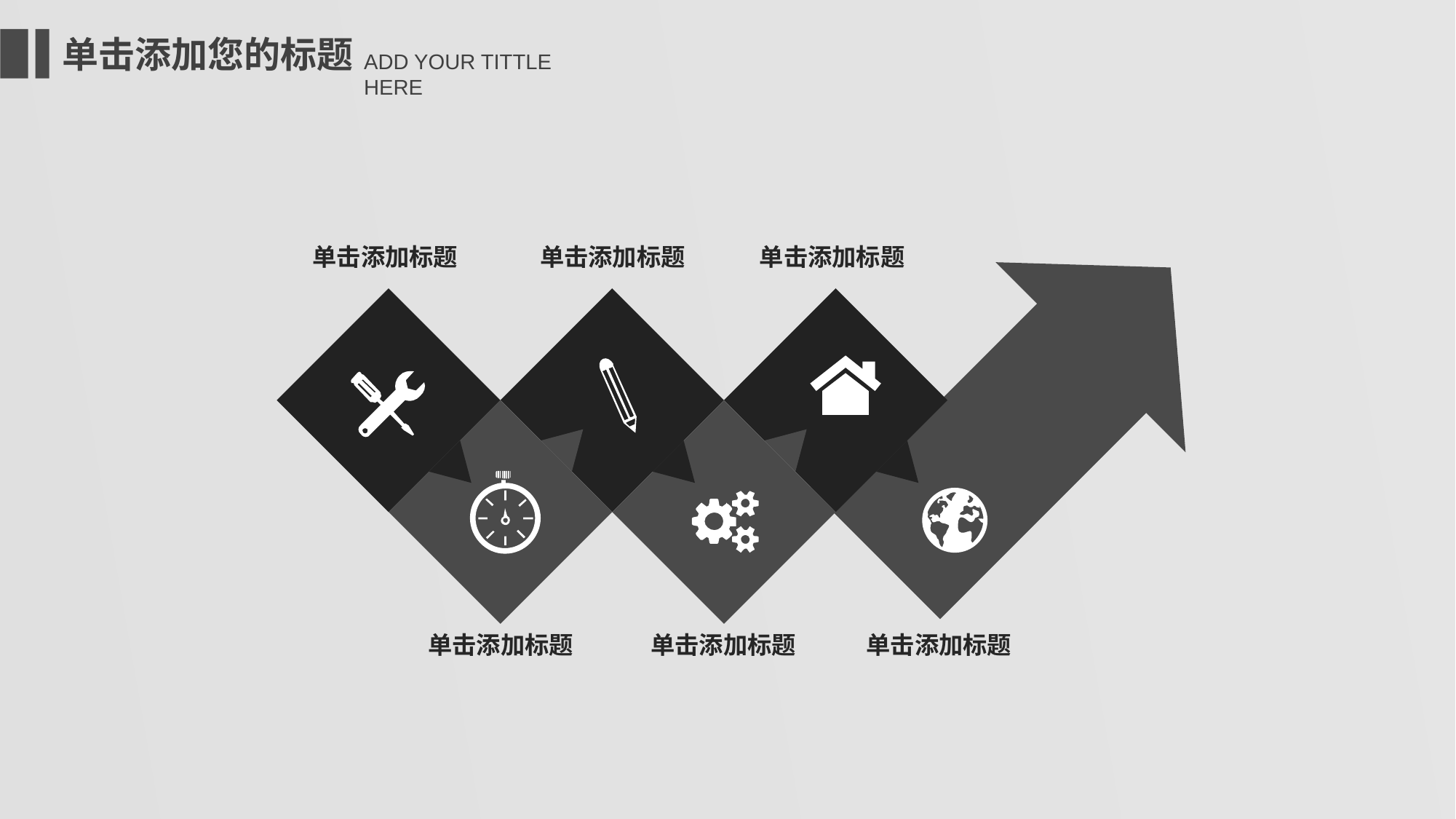

单击添加您的标题
ADD YOUR TITTLE HERE

单击添加标题
单击添加标题
单击添加标题

单击添加标题
单击添加标题
单击添加标题